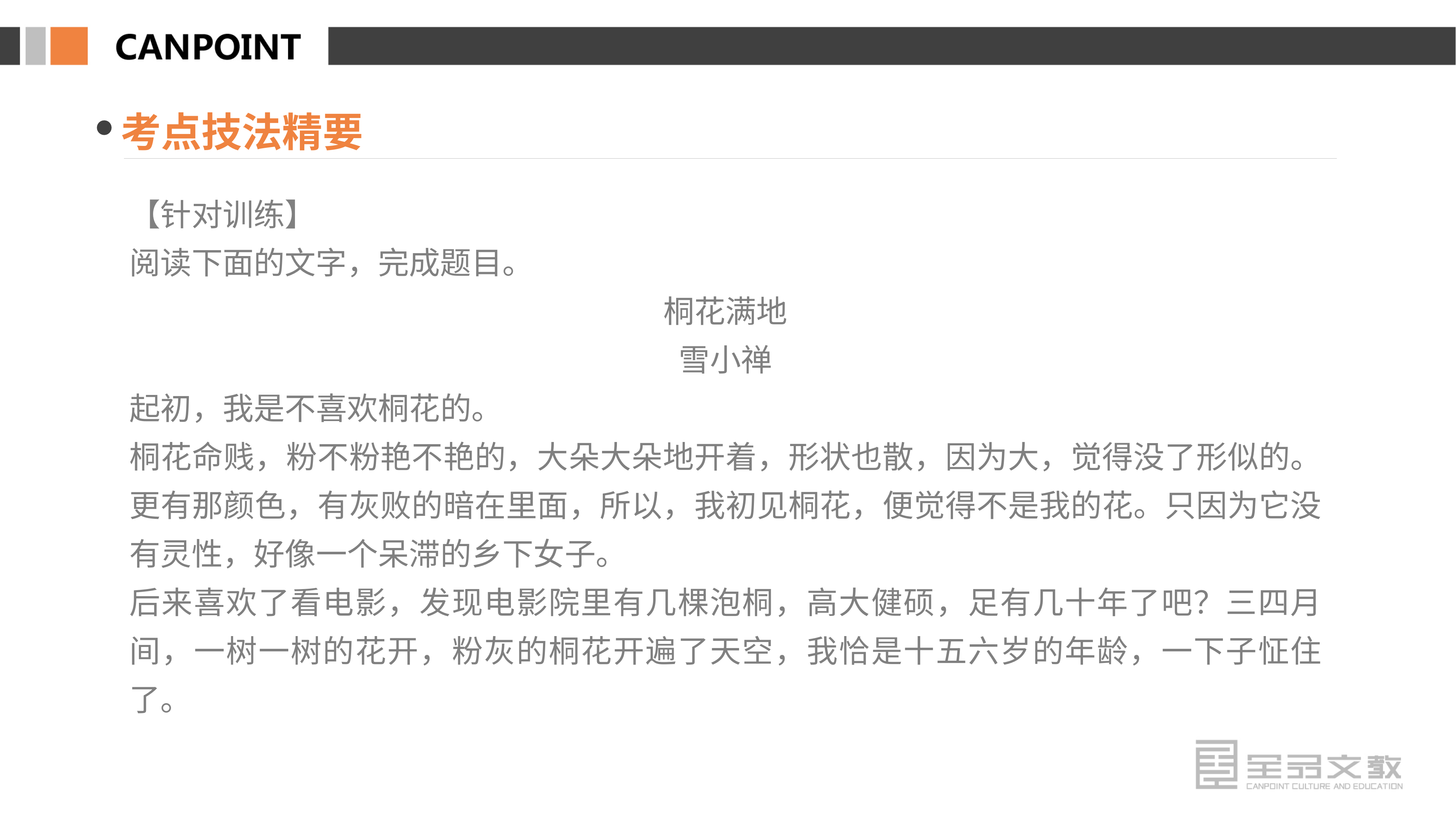

考点技法精要

【针对训练】
阅读下面的文字，完成题目。
桐花满地
雪小禅
起初，我是不喜欢桐花的。
桐花命贱，粉不粉艳不艳的，大朵大朵地开着，形状也散，因为大，觉得没了形似的。更有那颜色，有灰败的暗在里面，所以，我初见桐花，便觉得不是我的花。只因为它没有灵性，好像一个呆滞的乡下女子。
后来喜欢了看电影，发现电影院里有几棵泡桐，高大健硕，足有几十年了吧？三四月间，一树一树的花开，粉灰的桐花开遍了天空，我恰是十五六岁的年龄，一下子怔住了。